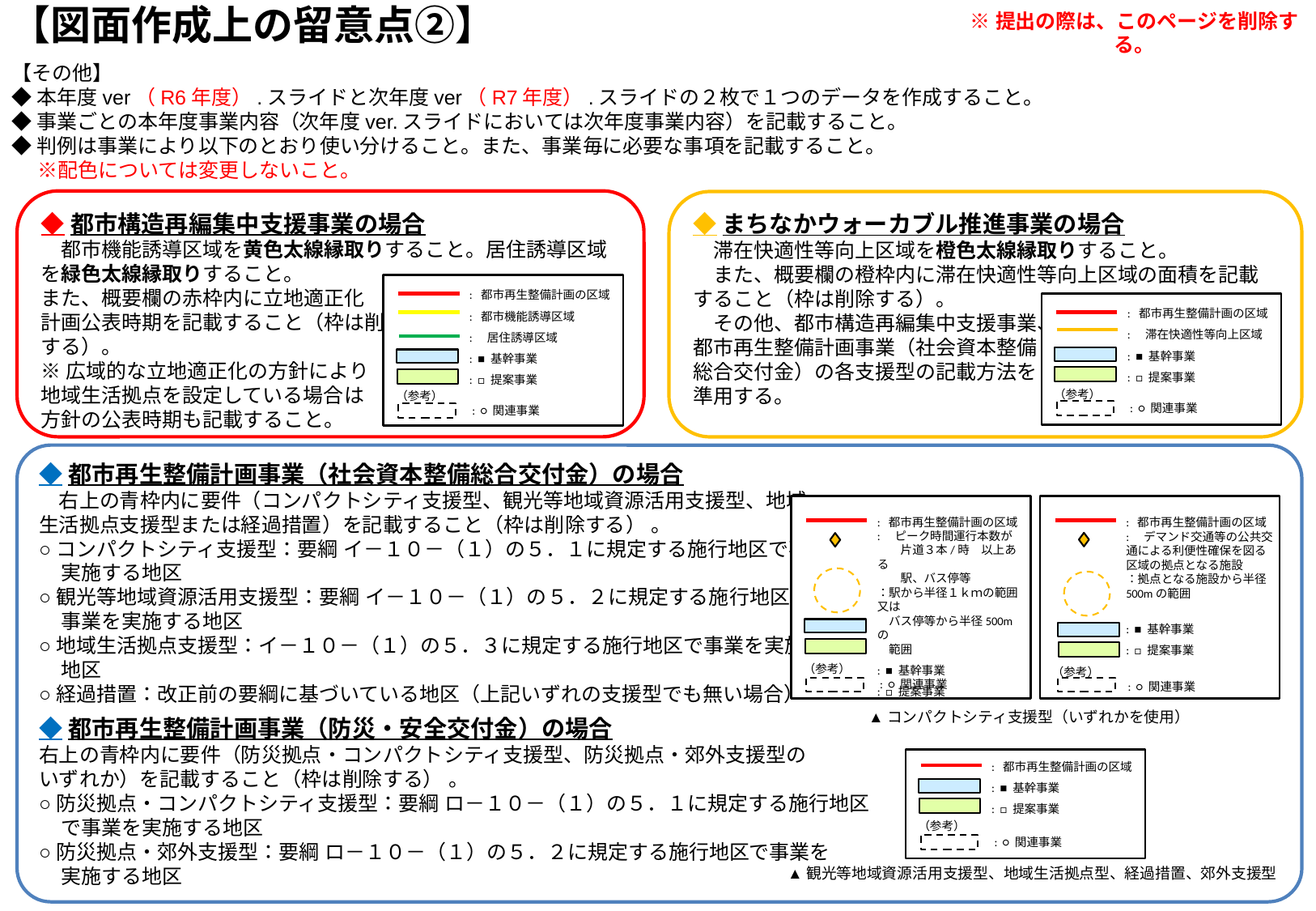

【図面作成上の留意点②】
※提出の際は、このページを削除する。
【その他】
◆本年度ver（R6年度）.スライドと次年度ver（R7年度）.スライドの２枚で１つのデータを作成すること。
◆事業ごとの本年度事業内容（次年度ver.スライドにおいては次年度事業内容）を記載すること。
◆判例は事業により以下のとおり使い分けること。また、事業毎に必要な事項を記載すること。
　 ※配色については変更しないこと。

◆都市構造再編集中支援事業の場合
　都市機能誘導区域を黄色太線縁取りすること。居住誘導区域を緑色太線縁取りすること。
また、概要欄の赤枠内に立地適正化
計画公表時期を記載すること（枠は削除
する）。
※広域的な立地適正化の方針により
地域生活拠点を設定している場合は
方針の公表時期も記載すること。

◆まちなかウォーカブル推進事業の場合
　滞在快適性等向上区域を橙色太線縁取りすること。
　また、概要欄の橙枠内に滞在快適性等向上区域の面積を記載すること（枠は削除する）。
　その他、都市構造再編集中支援事業、
都市再生整備計画事業（社会資本整備
総合交付金）の各支援型の記載方法を
準用する。

:  都市再生整備計画の区域
:  都市機能誘導区域
:　居住誘導区域
:  ■ 基幹事業
:  □ 提案事業

（参考）
:  ○ 関連事業
:  都市再生整備計画の区域
:　滞在快適性等向上区域
:  ■ 基幹事業
:  □ 提案事業

（参考）
:  ○ 関連事業

◆都市再生整備計画事業（社会資本整備総合交付金）の場合
　右上の青枠内に要件（コンパクトシティ支援型、観光等地域資源活用支援型、地域
生活拠点支援型または経過措置）を記載すること（枠は削除する） 。
○コンパクトシティ支援型：要綱 イ－１０－（１）の５．１に規定する施行地区で事業を
   実施する地区
○観光等地域資源活用支援型：要綱 イ－１０－（１）の５．２に規定する施行地区で
   事業を実施する地区
○地域生活拠点支援型：イ－１０－（１）の５．３に規定する施行地区で事業を実施する
   地区
○経過措置：改正前の要綱に基づいている地区（上記いずれの支援型でも無い場合）

◆都市再生整備計画事業（防災・安全交付金）の場合
右上の青枠内に要件（防災拠点・コンパクトシティ支援型、防災拠点・郊外支援型の
いずれか）を記載すること（枠は削除する） 。
○防災拠点・コンパクトシティ支援型：要綱 ロ－１０－（１）の５．１に規定する施行地区
   で事業を実施する地区
○防災拠点・郊外支援型：要綱 ロ－１０－（１）の５．２に規定する施行地区で事業を
   実施する地区

:  都市再生整備計画の区域
:　デマンド交通等の公共交通による利便性確保を図る区域の拠点となる施設
：拠点となる施設から半径500mの範囲

:  ■ 基幹事業
:  □ 提案事業

（参考）
:  ○ 関連事業

:  都市再生整備計画の区域
:　ピーク時間運行本数が
　　片道３本/時　以上ある
　　駅、バス停等
：駅から半径１ｋｍの範囲又は
　バス停等から半径500mの
　範囲
:  ■ 基幹事業
:  □ 提案事業

（参考）
:  ○ 関連事業
▲コンパクトシティ支援型（いずれかを使用）
:  都市再生整備計画の区域
:  ■ 基幹事業
:  □ 提案事業

（参考）
:  ○ 関連事業
▲観光等地域資源活用支援型、地域生活拠点型、経過措置、郊外支援型